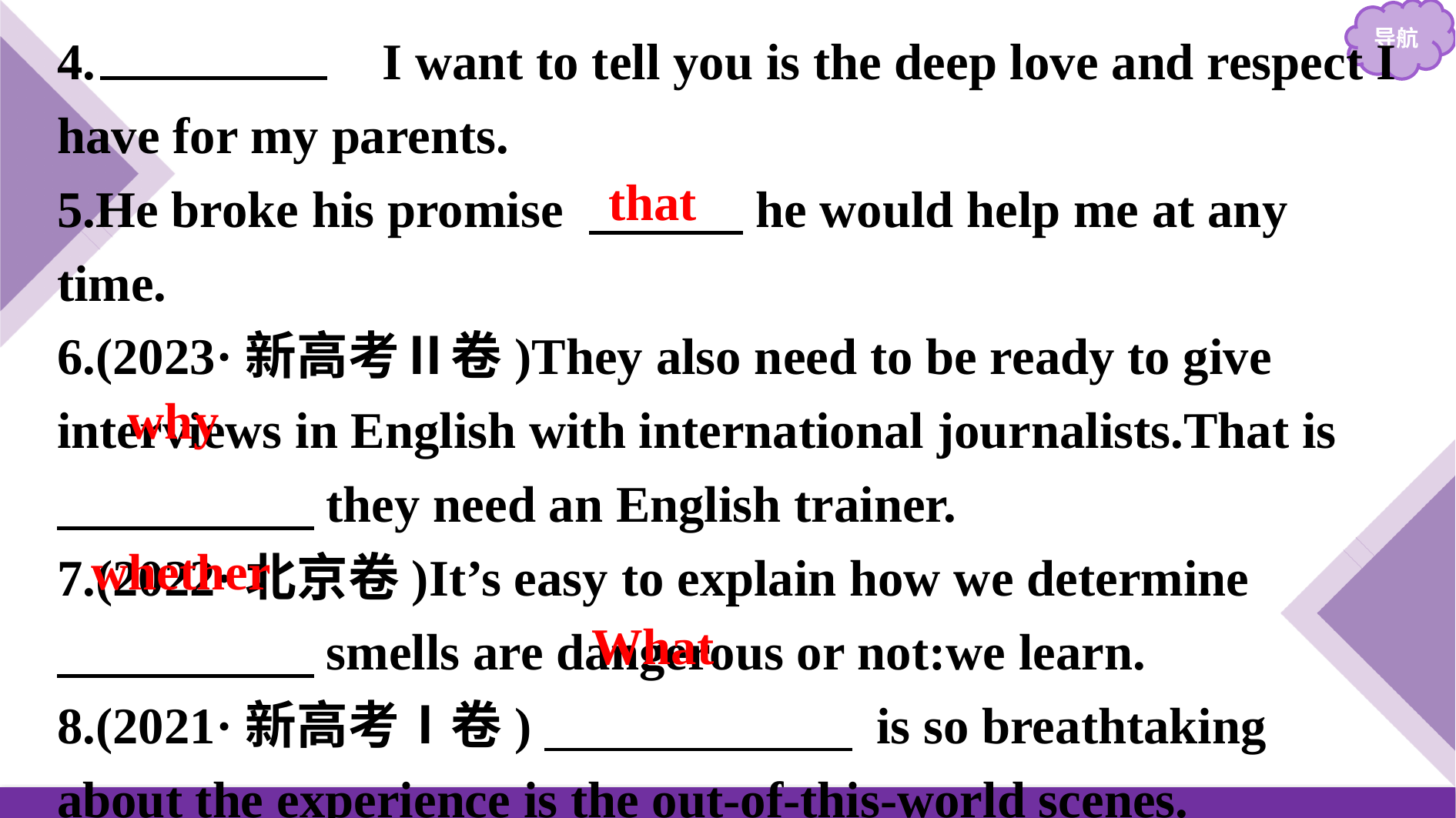

4.　What　 I want to tell you is the deep love and respect I have for my parents.
5.He broke his promise 　　　he would help me at any time.
6.(2023·新高考Ⅱ卷)They also need to be ready to give interviews in English with international journalists.That is
　　　　　they need an English trainer.
7.(2022·北京卷)It’s easy to explain how we determine
　　　　　smells are dangerous or not:we learn.
8.(2021·新高考Ⅰ卷)　　　　　　 is so breathtaking about the experience is the out-of-this-world scenes.

that
why
whether
What